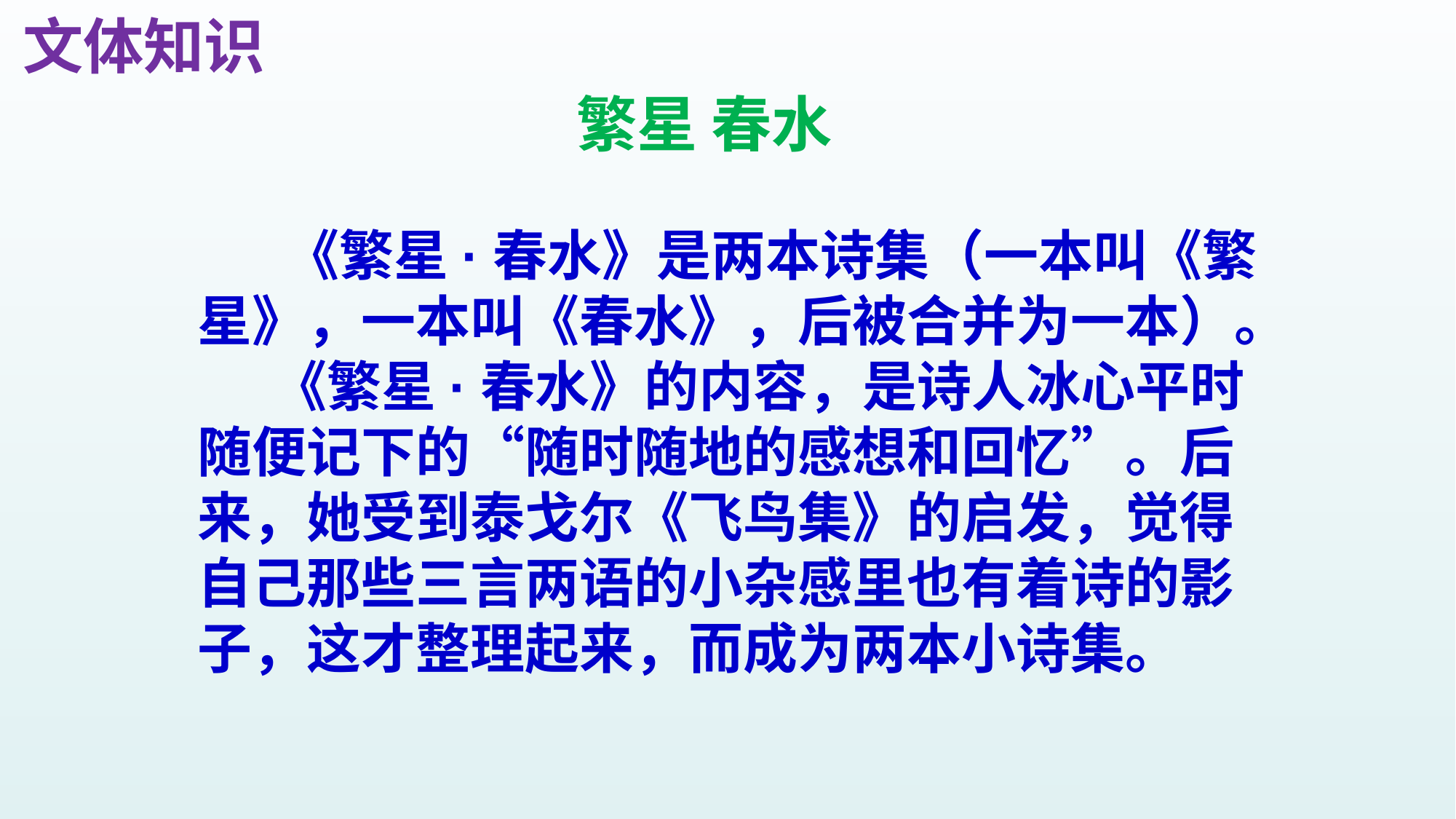

文体知识
# 繁星 春水
      《繁星·春水》是两本诗集（一本叫《繁星》，一本叫《春水》，后被合并为一本）。
     《繁星·春水》的内容，是诗人冰心平时随便记下的“随时随地的感想和回忆”。后来，她受到泰戈尔《飞鸟集》的启发，觉得自己那些三言两语的小杂感里也有着诗的影子，这才整理起来，而成为两本小诗集。